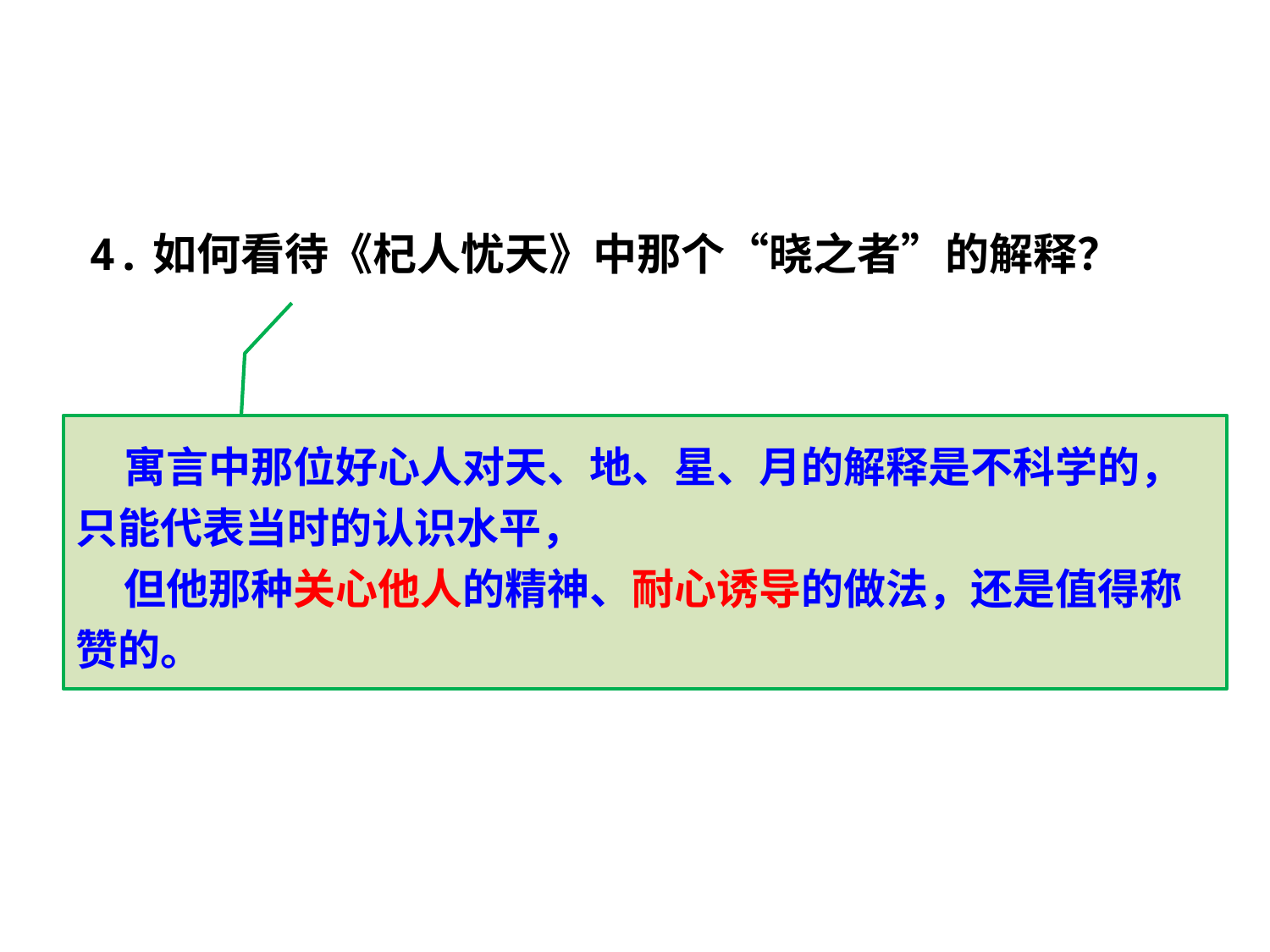

4.如何看待《杞人忧天》中那个“晓之者”的解释？
    寓言中那位好心人对天、地、星、月的解释是不科学的，只能代表当时的认识水平，
    但他那种关心他人的精神、耐心诱导的做法，还是值得称赞的。